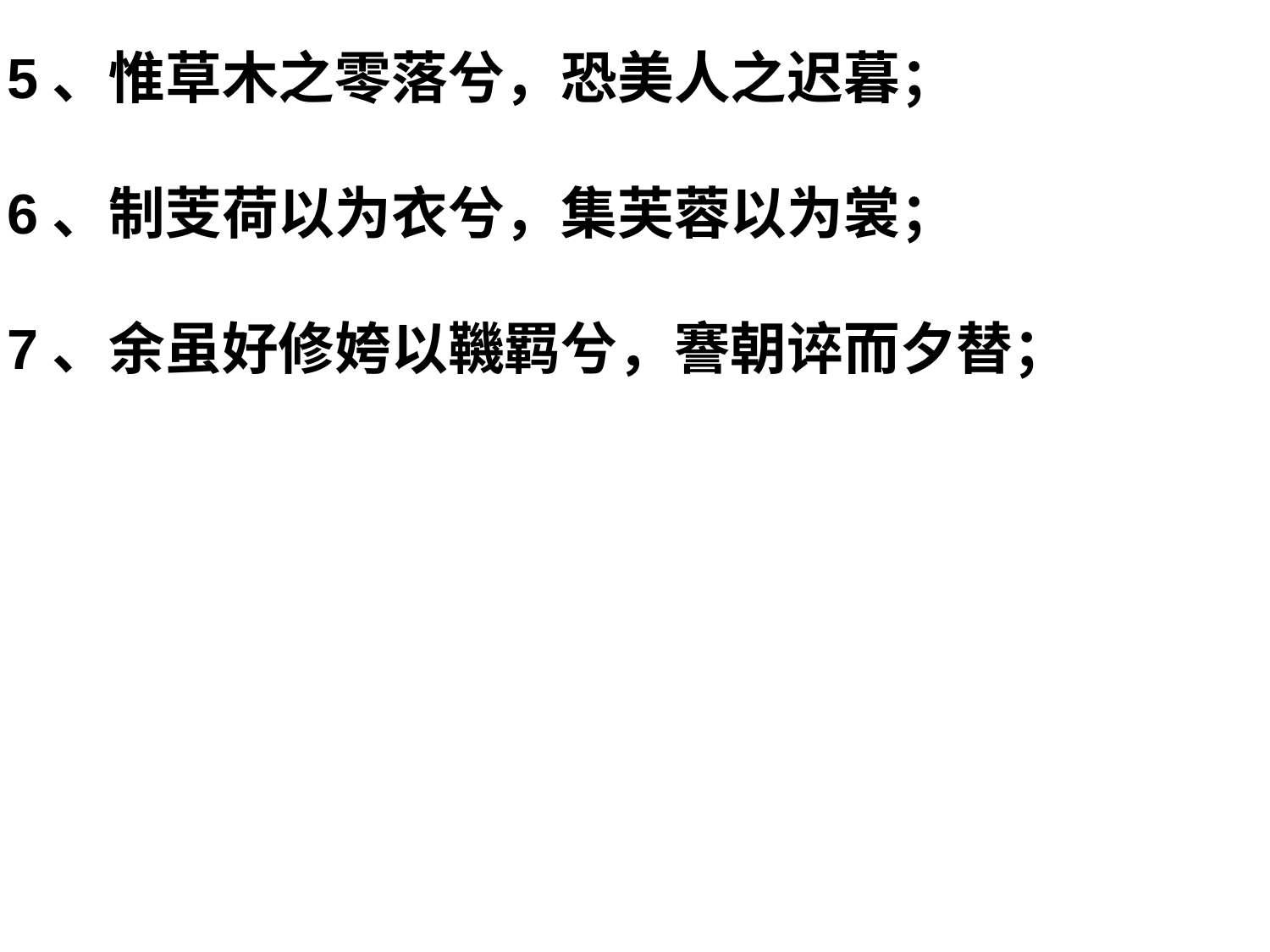

5、惟草木之零落兮，恐美人之迟暮；

6、制芰荷以为衣兮，集芙蓉以为裳；

7、余虽好修姱以鞿羁兮，謇朝谇而夕替；